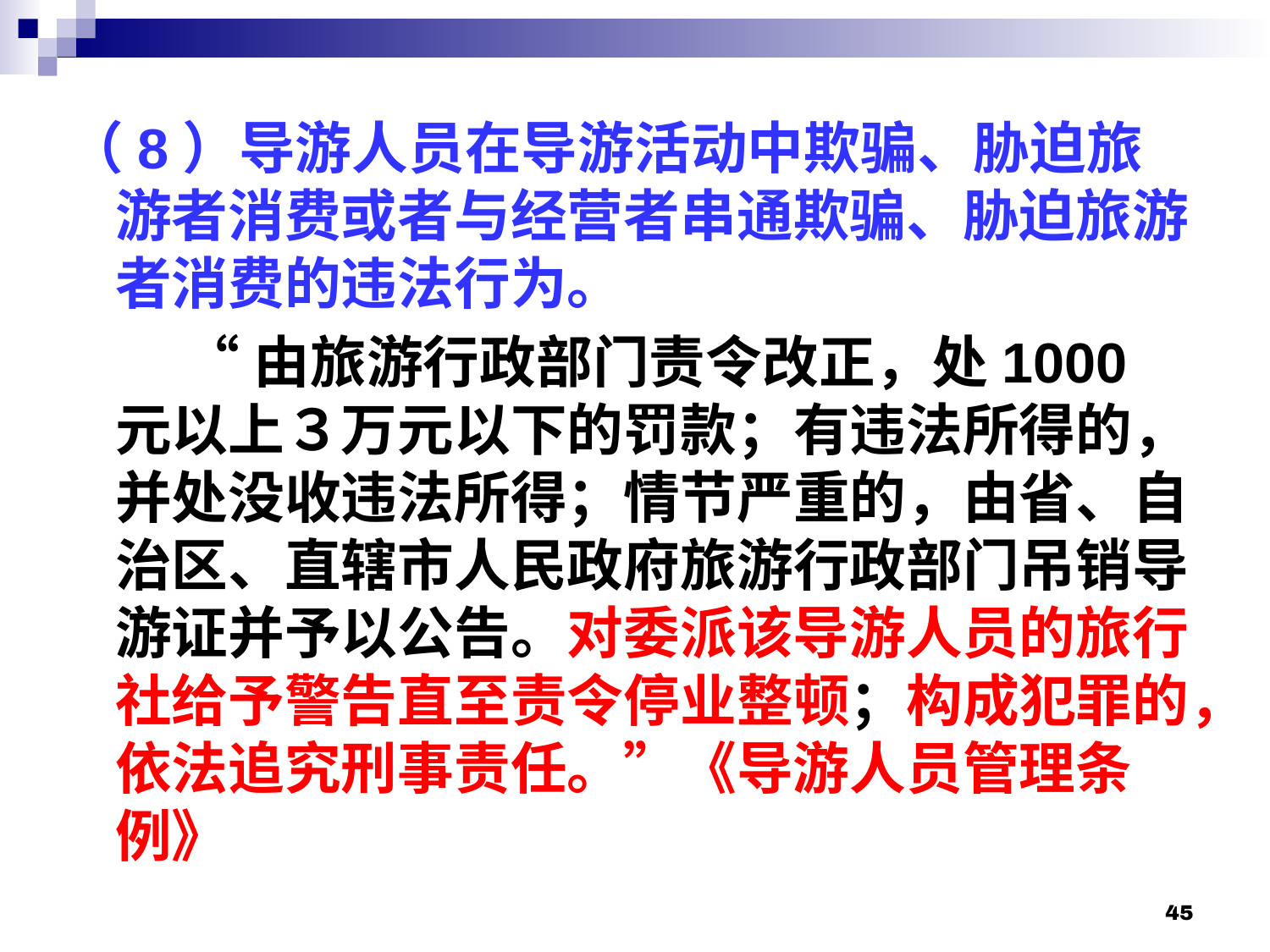

# （8）导游人员在导游活动中欺骗、胁迫旅游者消费或者与经营者串通欺骗、胁迫旅游者消费的违法行为。
         “由旅游行政部门责令改正，处1000元以上３万元以下的罚款；有违法所得的，并处没收违法所得；情节严重的，由省、自治区、直辖市人民政府旅游行政部门吊销导游证并予以公告。对委派该导游人员的旅行社给予警告直至责令停业整顿；构成犯罪的，依法追究刑事责任。”《导游人员管理条例》
45